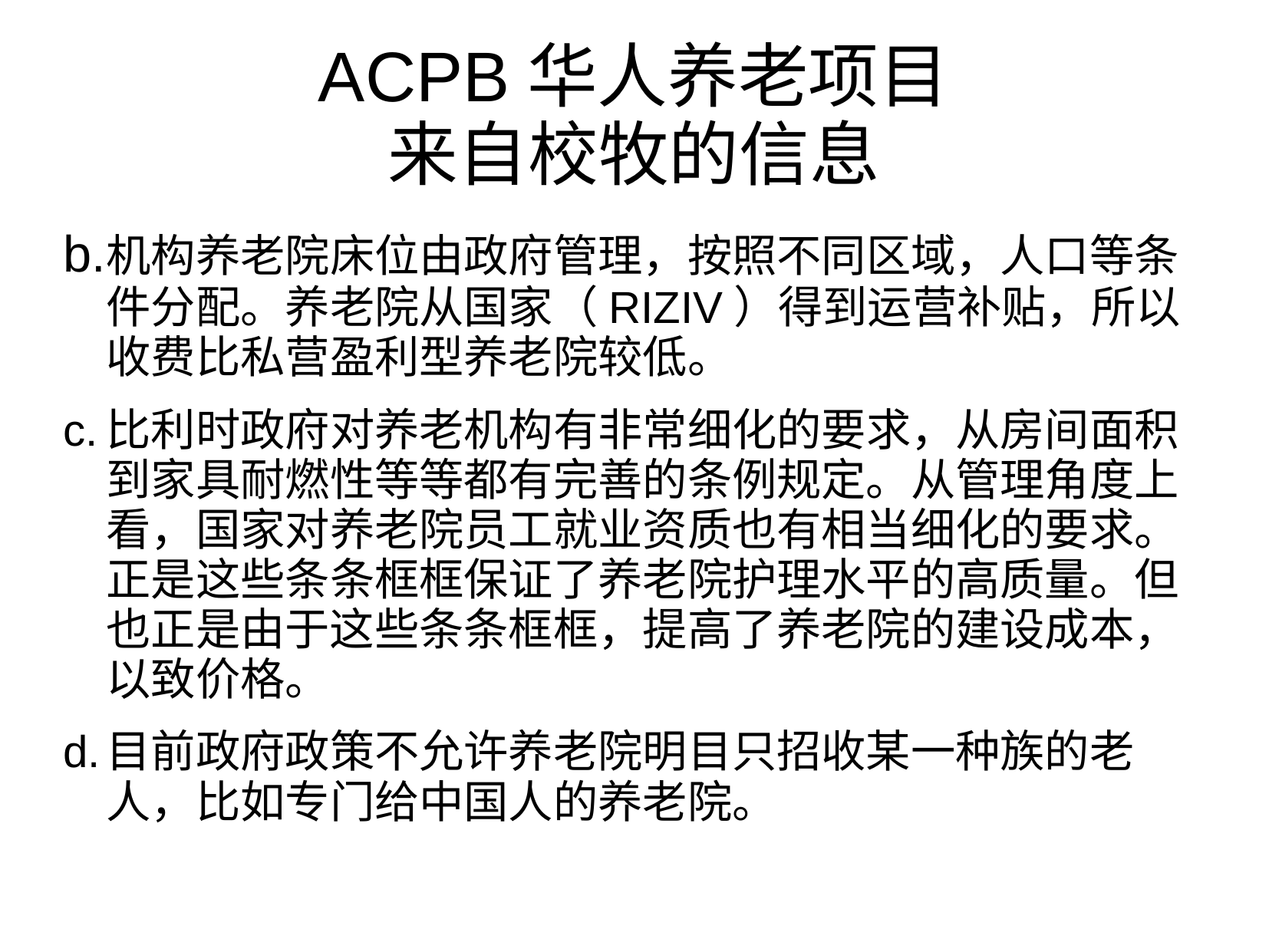

# ACPB华人养老项目 来自校牧的信息
b.	机构养老院床位由政府管理，按照不同区域，人口等条件分配。养老院从国家（RIZIV）得到运营补贴，所以收费比私营盈利型养老院较低。
c.	比利时政府对养老机构有非常细化的要求，从房间面积到家具耐燃性等等都有完善的条例规定。从管理角度上看，国家对养老院员工就业资质也有相当细化的要求。正是这些条条框框保证了养老院护理水平的高质量。但也正是由于这些条条框框，提高了养老院的建设成本，以致价格。
d.	目前政府政策不允许养老院明目只招收某一种族的老人，比如专门给中国人的养老院。